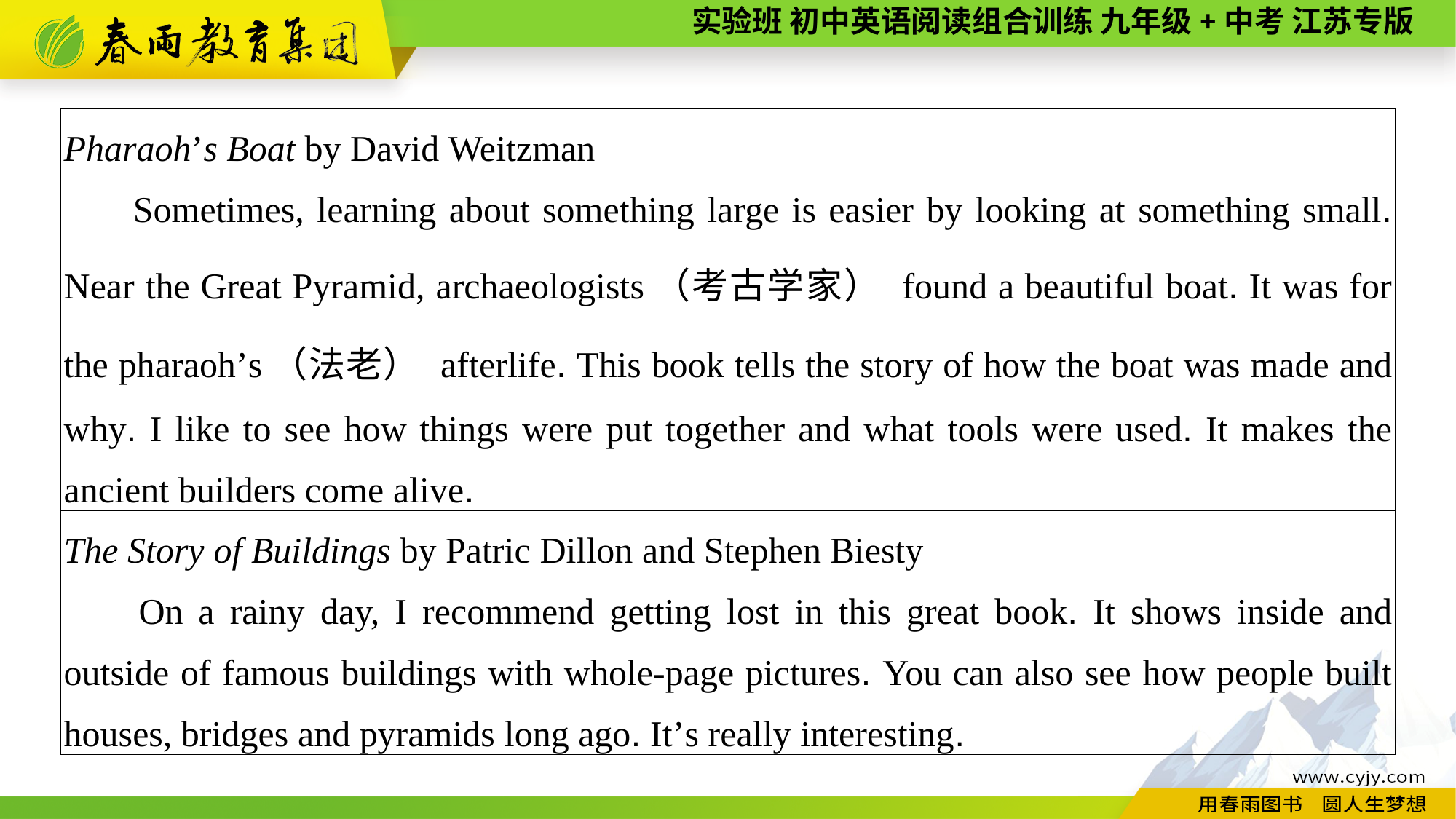

| Pharaoh’s Boat by David Weitzman 　　Sometimes, learning about something large is easier by looking at something small. Near the Great Pyramid, archaeologists（考古学家） found a beautiful boat. It was for the pharaoh’s（法老） afterlife. This book tells the story of how the boat was made and why. I like to see how things were put together and what tools were used. It makes the ancient builders come alive. |
| --- |
| The Story of Buildings by Patric Dillon and Stephen Biesty 　　On a rainy day, I recommend getting lost in this great book. It shows inside and outside of famous buildings with whole-page pictures. You can also see how people built houses, bridges and pyramids long ago. It’s really interesting. |